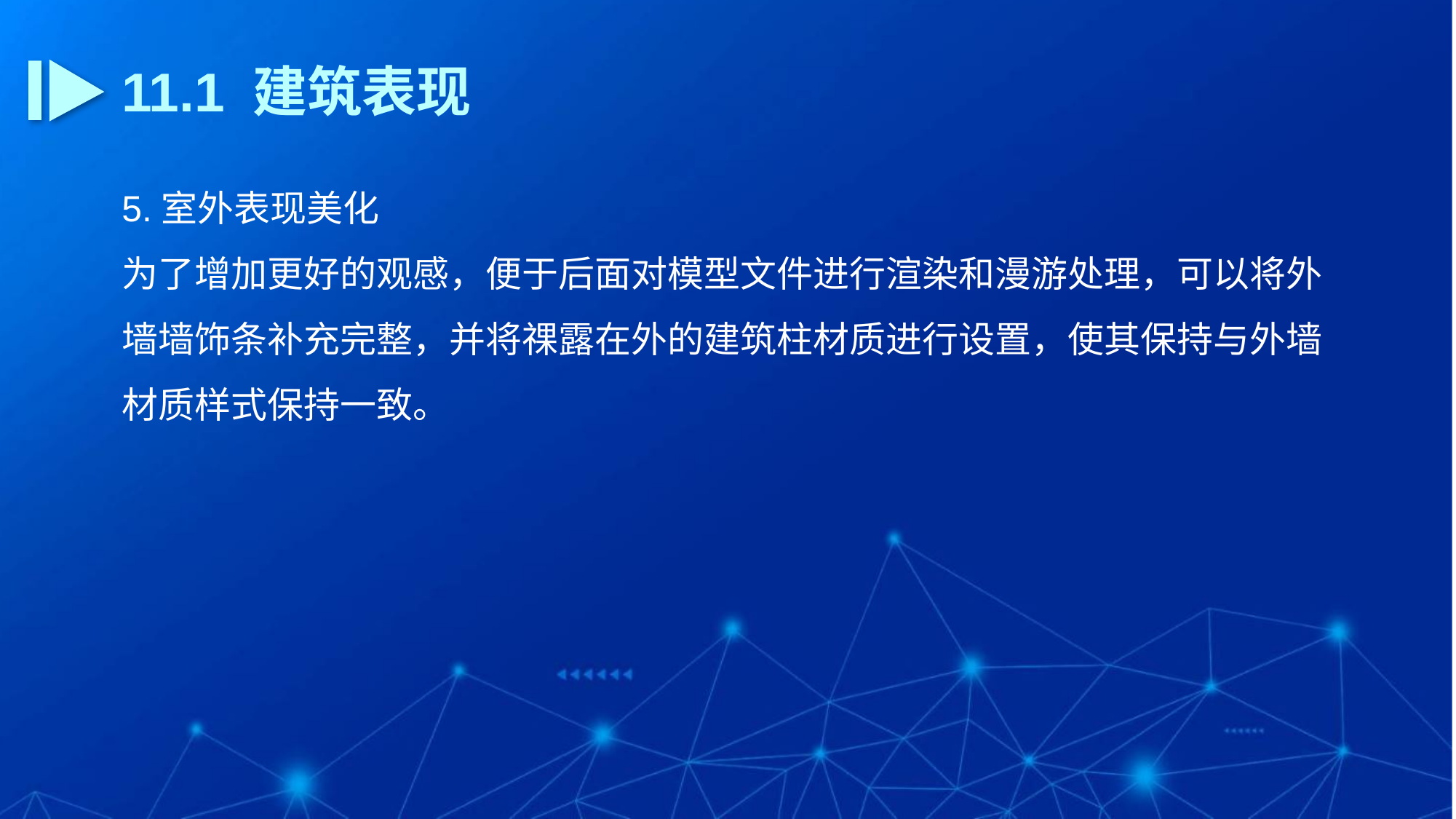

11.1 建筑表现

5.室外表现美化
为了增加更好的观感，便于后面对模型文件进行渲染和漫游处理，可以将外墙墙饰条补充完整，并将祼露在外的建筑柱材质进行设置，使其保持与外墙材质样式保持一致。